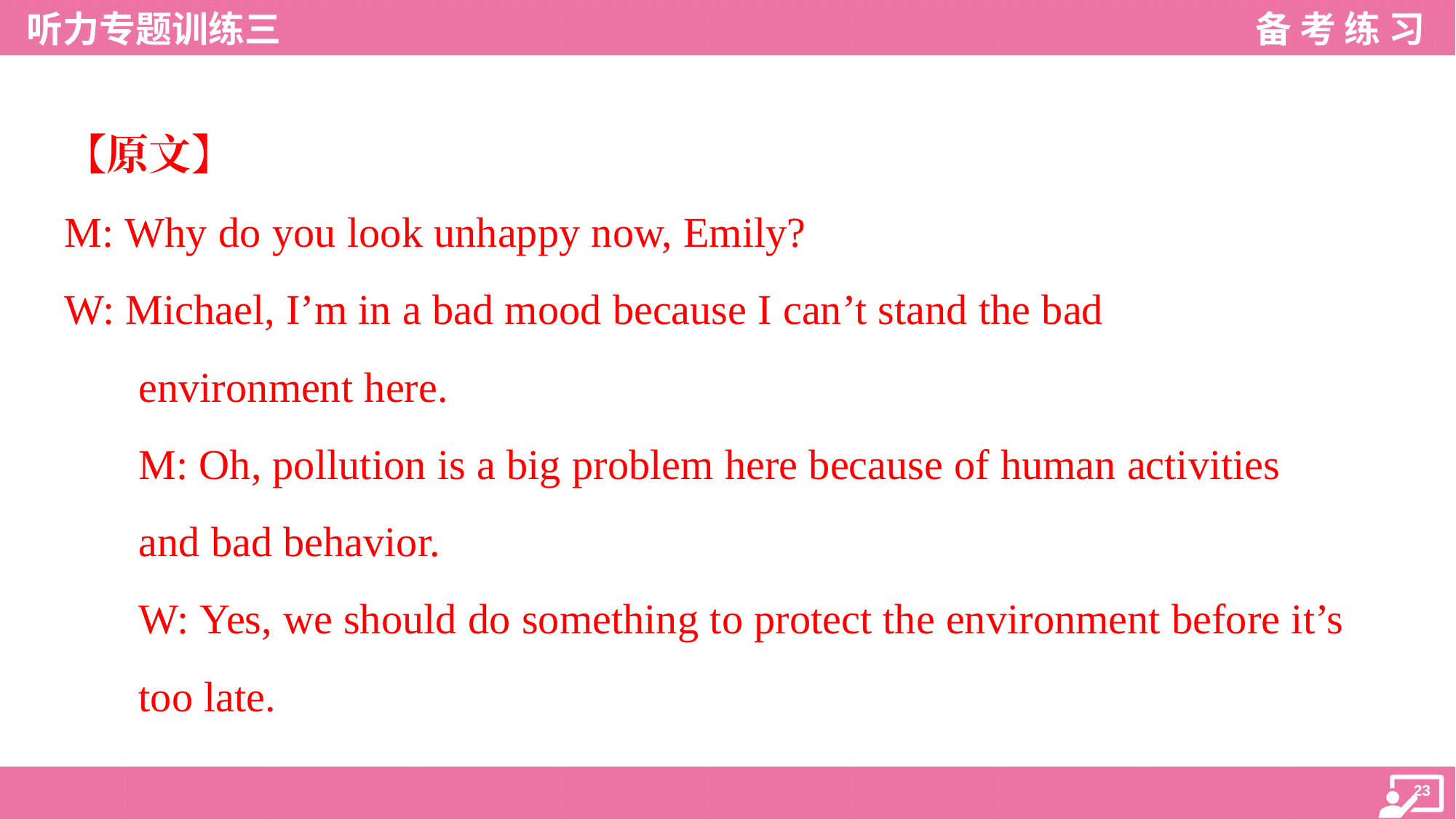

【原文】
M: Why do you look unhappy now, Emily?
W: Michael, I’m in a bad mood because I can’t stand the bad
environment here.
M: Oh, pollution is a big problem here because of human activities
and bad behavior.
W: Yes, we should do something to protect the environment before it’s
too late.